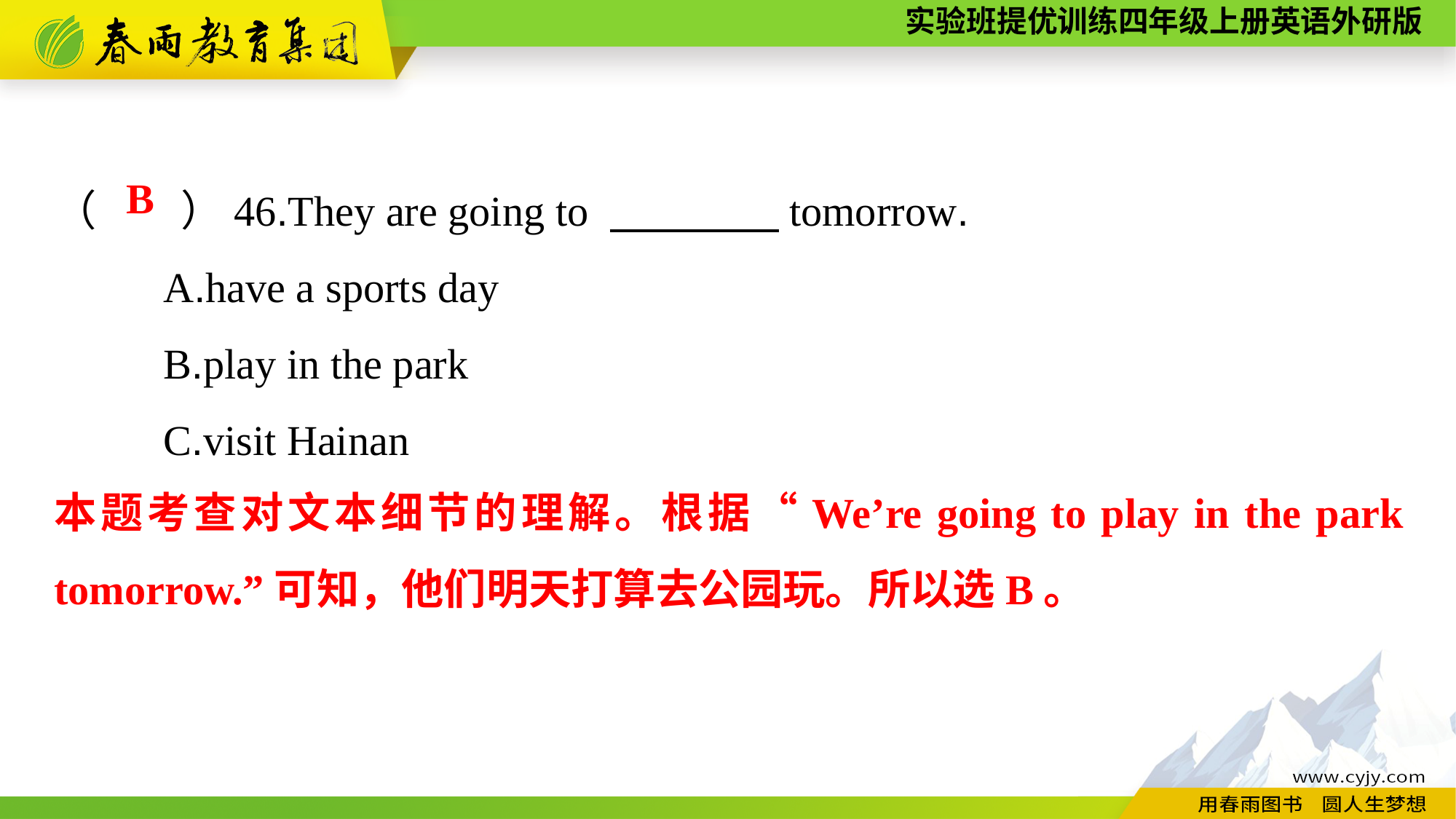

（　　）46.They are going to 　　　　tomorrow.
	A.have a sports day
	B.play in the park
	C.visit Hainan
B
本题考查对文本细节的理解。根据“We’re going to play in the park tomorrow.”可知，他们明天打算去公园玩。所以选B。